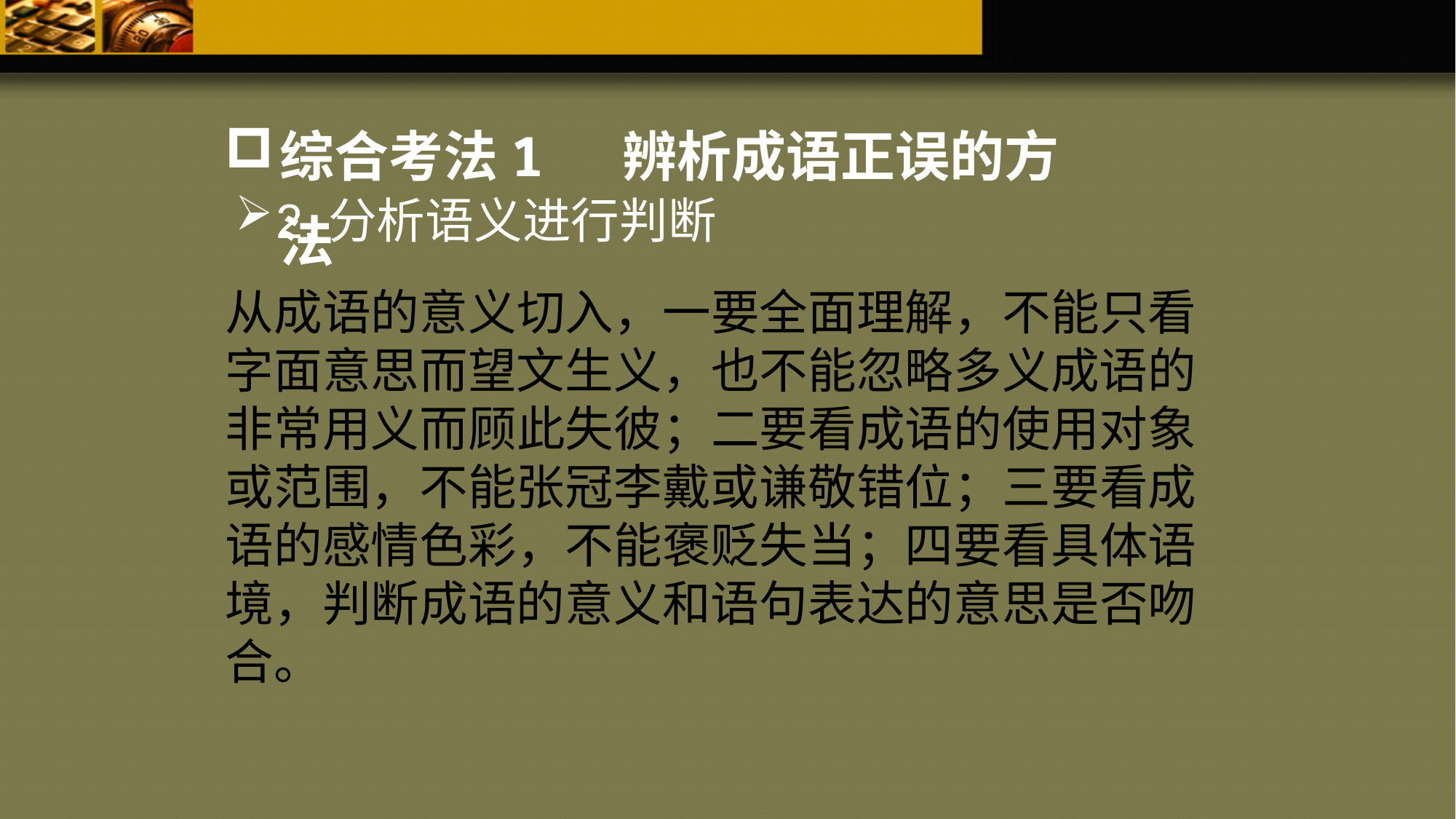

综合考法1  辨析成语正误的方法
2.分析语义进行判断
从成语的意义切入，一要全面理解，不能只看字面意思而望文生义，也不能忽略多义成语的非常用义而顾此失彼；二要看成语的使用对象或范围，不能张冠李戴或谦敬错位；三要看成语的感情色彩，不能褒贬失当；四要看具体语境，判断成语的意义和语句表达的意思是否吻合。